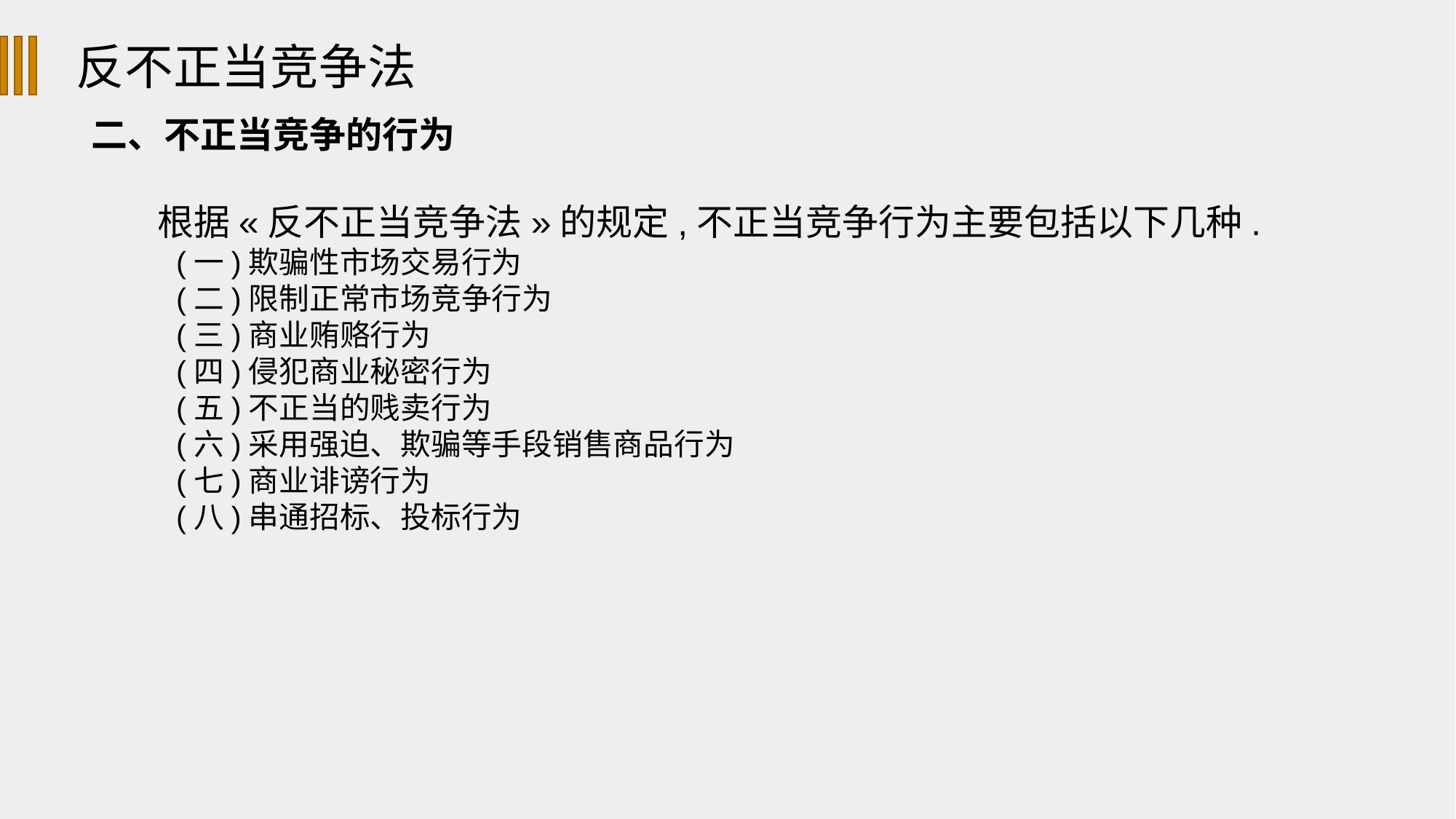

反不正当竞争法

二、不正当竞争的行为

       根据«反不正当竞争法»的规定,不正当竞争行为主要包括以下几种.
(一)欺骗性市场交易行为
(二)限制正常市场竞争行为
(三)商业贿赂行为
(四)侵犯商业秘密行为
(五)不正当的贱卖行为
(六)采用强迫、欺骗等手段销售商品行为
(七)商业诽谤行为
(八)串通招标、投标行为